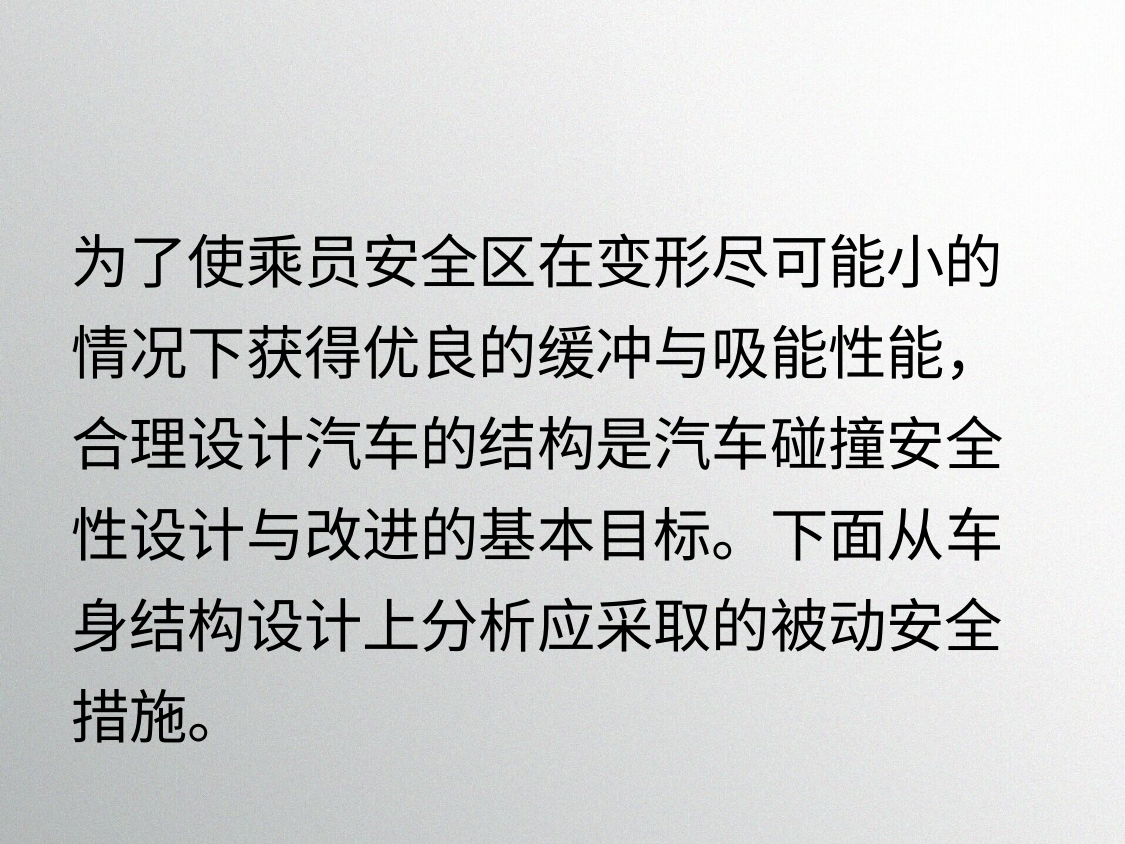

#
为了使乘员安全区在变形尽可能小的情况下获得优良的缓冲与吸能性能，合理设计汽车的结构是汽车碰撞安全性设计与改进的基本目标。下面从车身结构设计上分析应采取的被动安全措施。